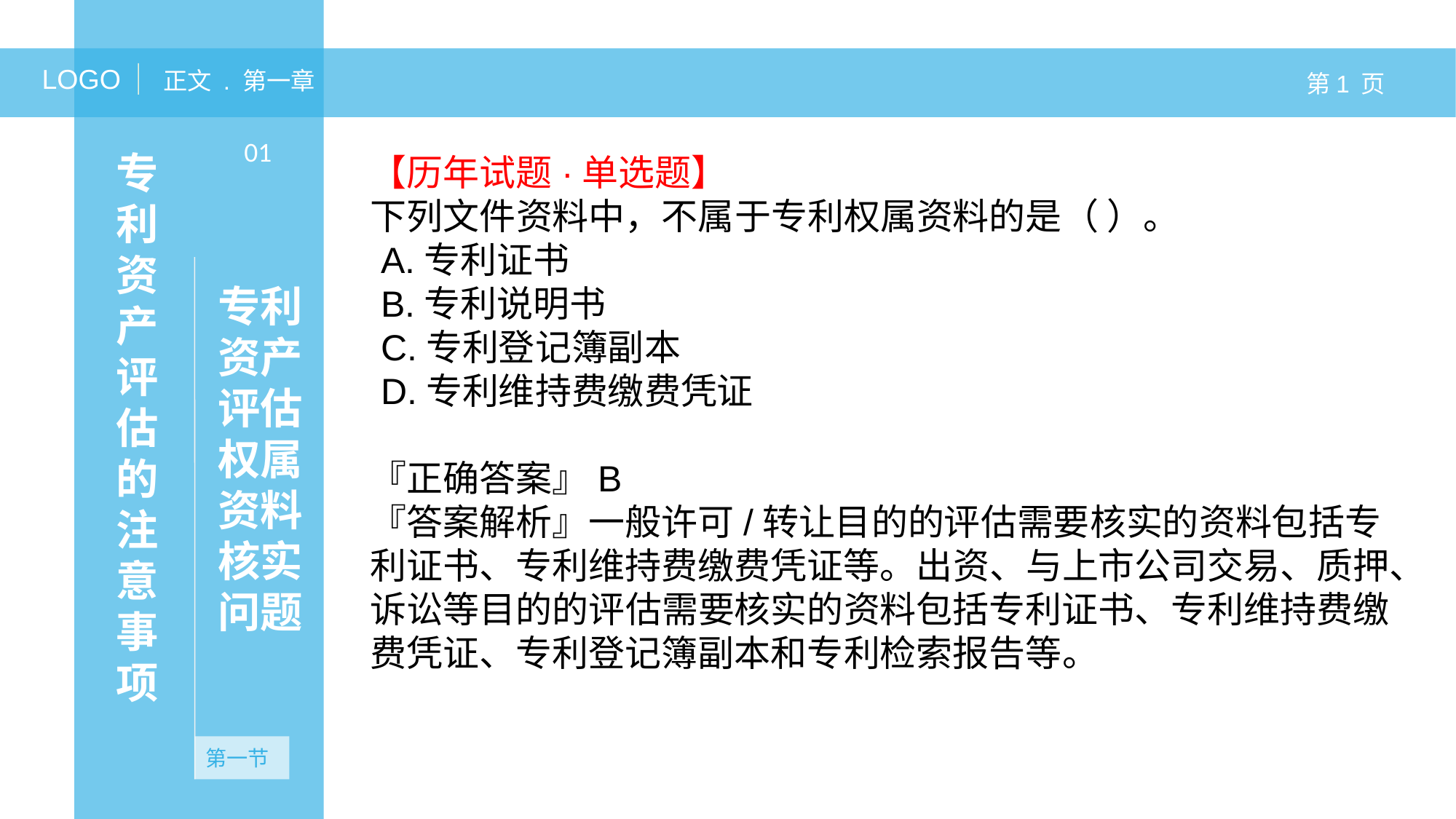

LOGO
正文 . 第一章

第1 页
专利资产评估的注意事项
01
【历年试题·单选题】
下列文件资料中，不属于专利权属资料的是（ ）。
 A.专利证书
 B.专利说明书
 C.专利登记簿副本
 D.专利维持费缴费凭证

『正确答案』B
『答案解析』一般许可/转让目的的评估需要核实的资料包括专利证书、专利维持费缴费凭证等。出资、与上市公司交易、质押、诉讼等目的的评估需要核实的资料包括专利证书、专利维持费缴费凭证、专利登记簿副本和专利检索报告等。
专利资产评估权属资料核实问题

无资产
无资产
第一节